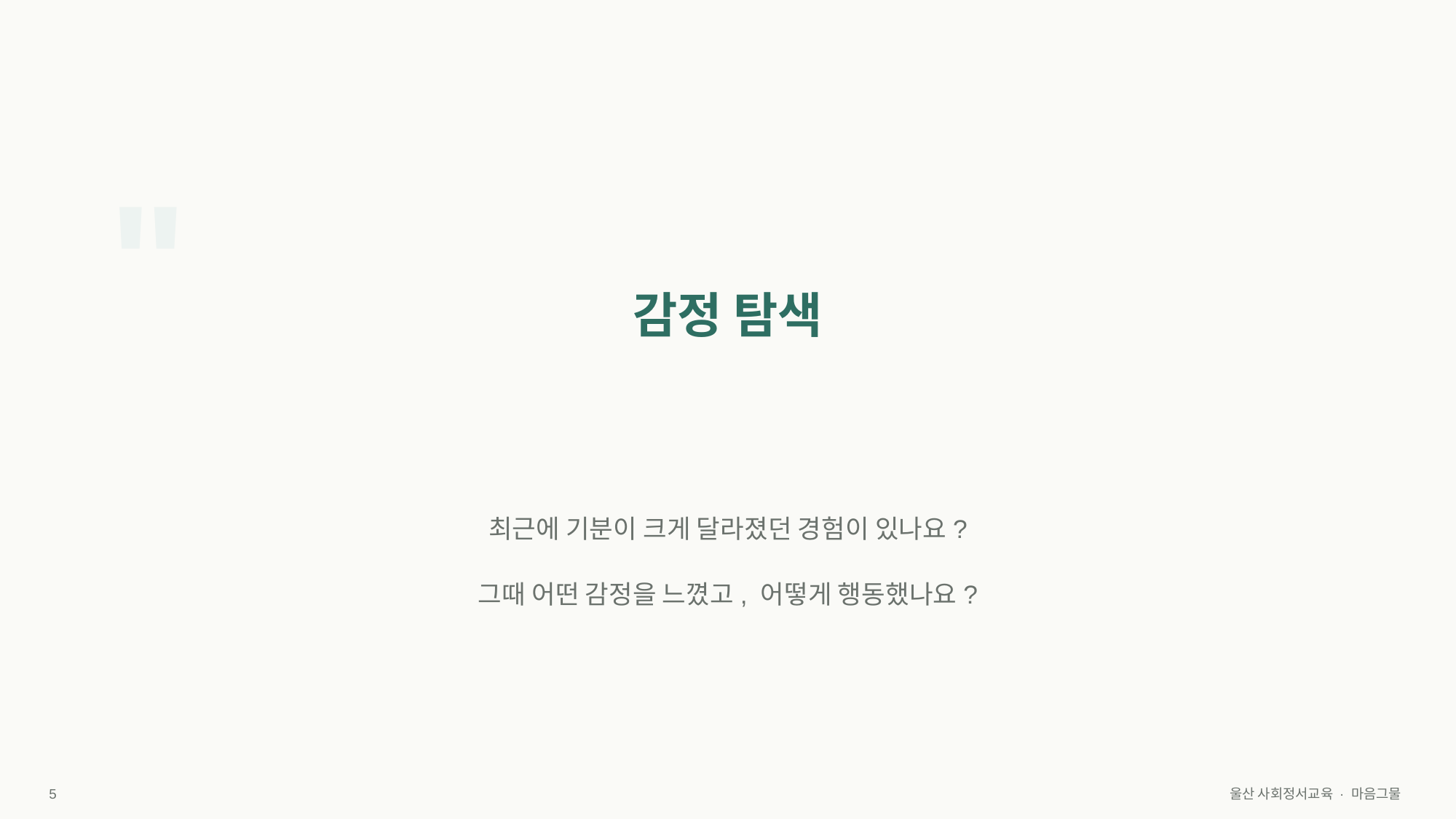

"
감정 탐색
최근에 기분이 크게 달라졌던 경험이 있나요?
그때 어떤 감정을 느꼈고, 어떻게 행동했나요?
5
울산 사회정서교육 · 마음그물